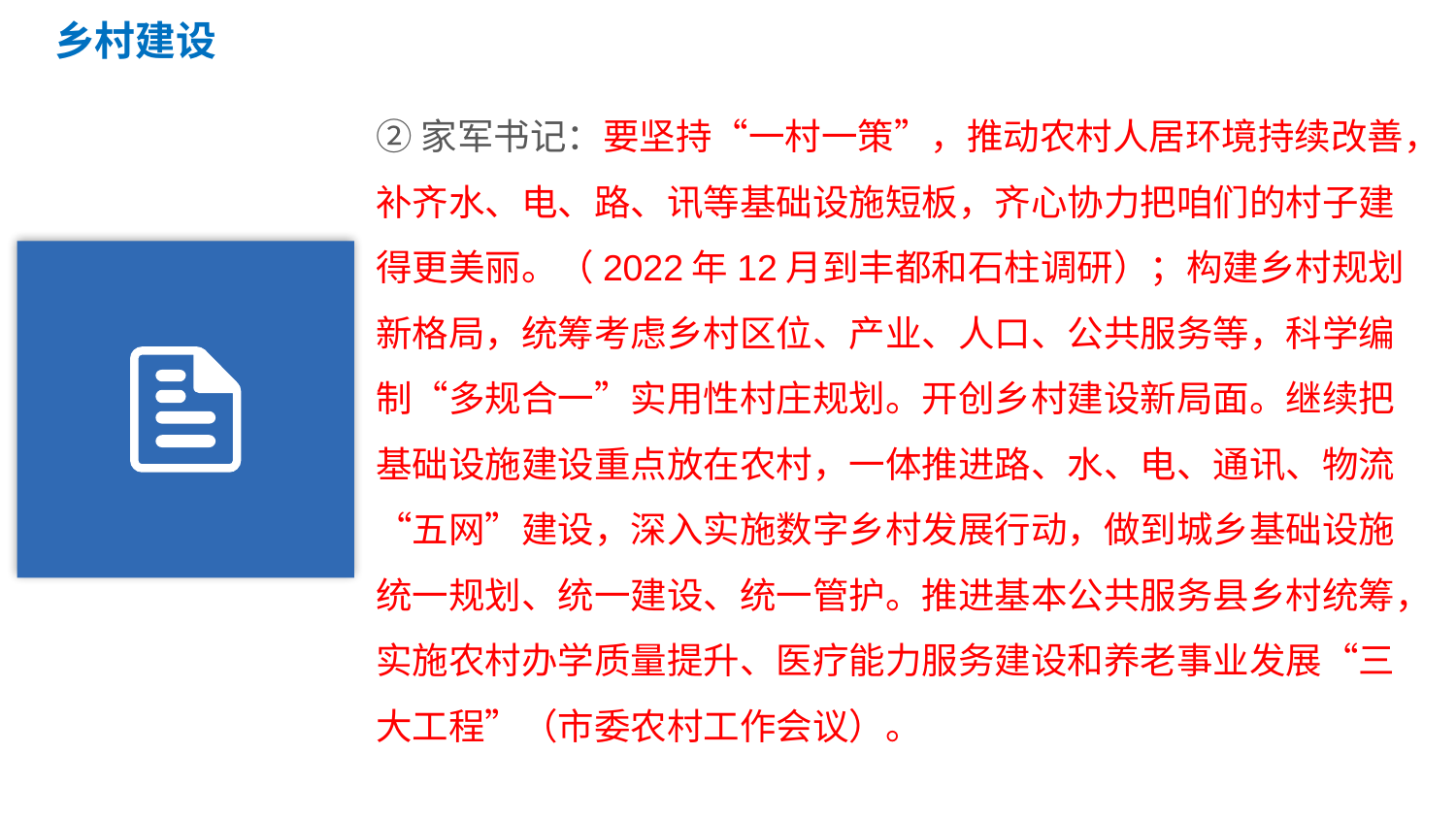

乡村建设

# ②家军书记：要坚持“一村一策”，推动农村人居环境持续改善，补齐水、电、路、讯等基础设施短板，齐心协力把咱们的村子建得更美丽。（2022年12月到丰都和石柱调研）；构建乡村规划新格局，统筹考虑乡村区位、产业、人口、公共服务等，科学编制“多规合一”实用性村庄规划。开创乡村建设新局面。继续把基础设施建设重点放在农村，一体推进路、水、电、通讯、物流“五网”建设，深入实施数字乡村发展行动，做到城乡基础设施统一规划、统一建设、统一管护。推进基本公共服务县乡村统筹，实施农村办学质量提升、医疗能力服务建设和养老事业发展“三大工程”（市委农村工作会议）。